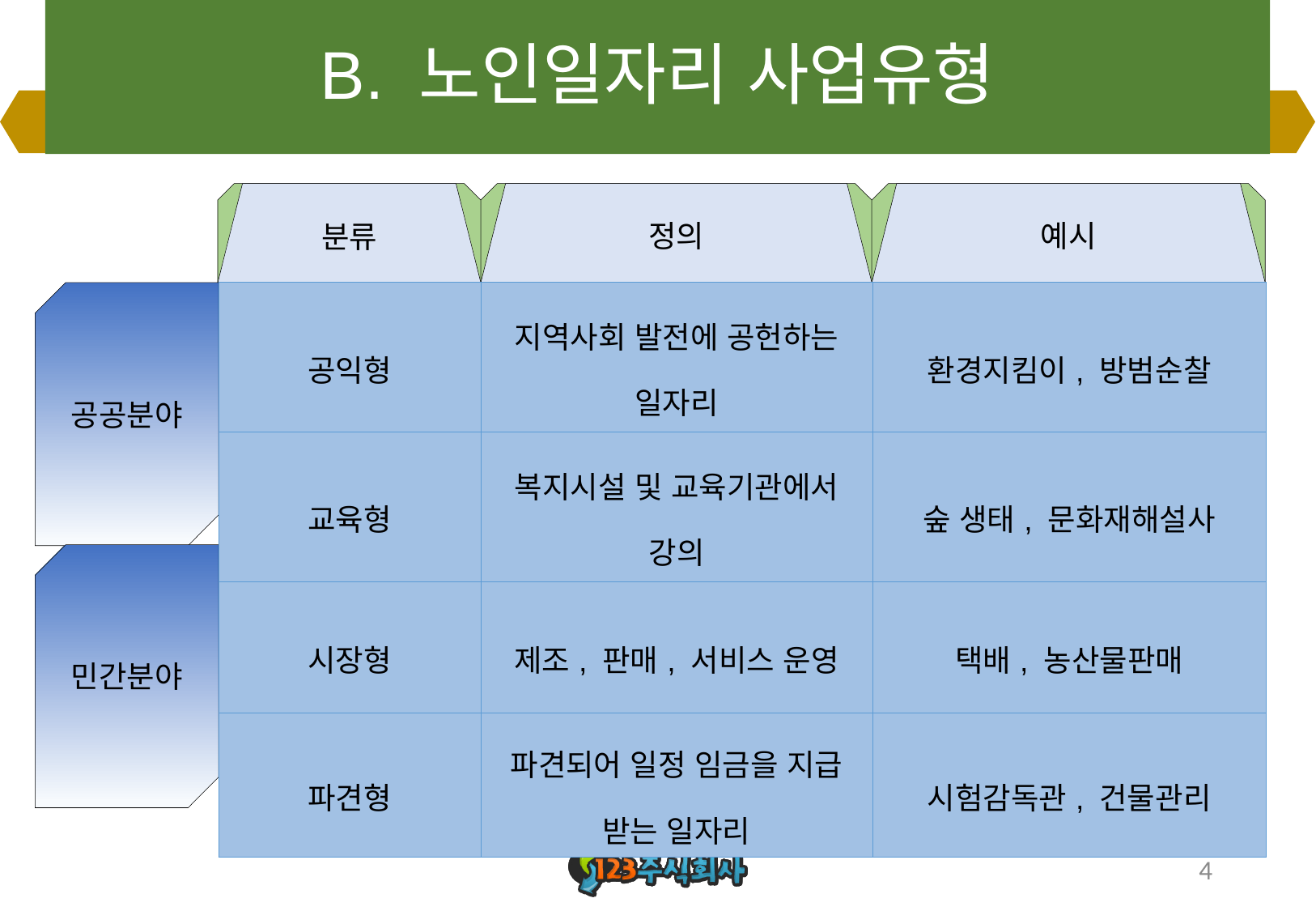

# B. 노인일자리 사업유형

분류
정의
예시
| 공익형 | 지역사회 발전에 공헌하는 일자리 | 환경지킴이, 방범순찰 |
| --- | --- | --- |
| 교육형 | 복지시설 및 교육기관에서 강의 | 숲 생태, 문화재해설사 |
| 시장형 | 제조, 판매, 서비스 운영 | 택배, 농산물판매 |
| 파견형 | 파견되어 일정 임금을 지급 받는 일자리 | 시험감독관, 건물관리 |
공공분야
민간분야
4